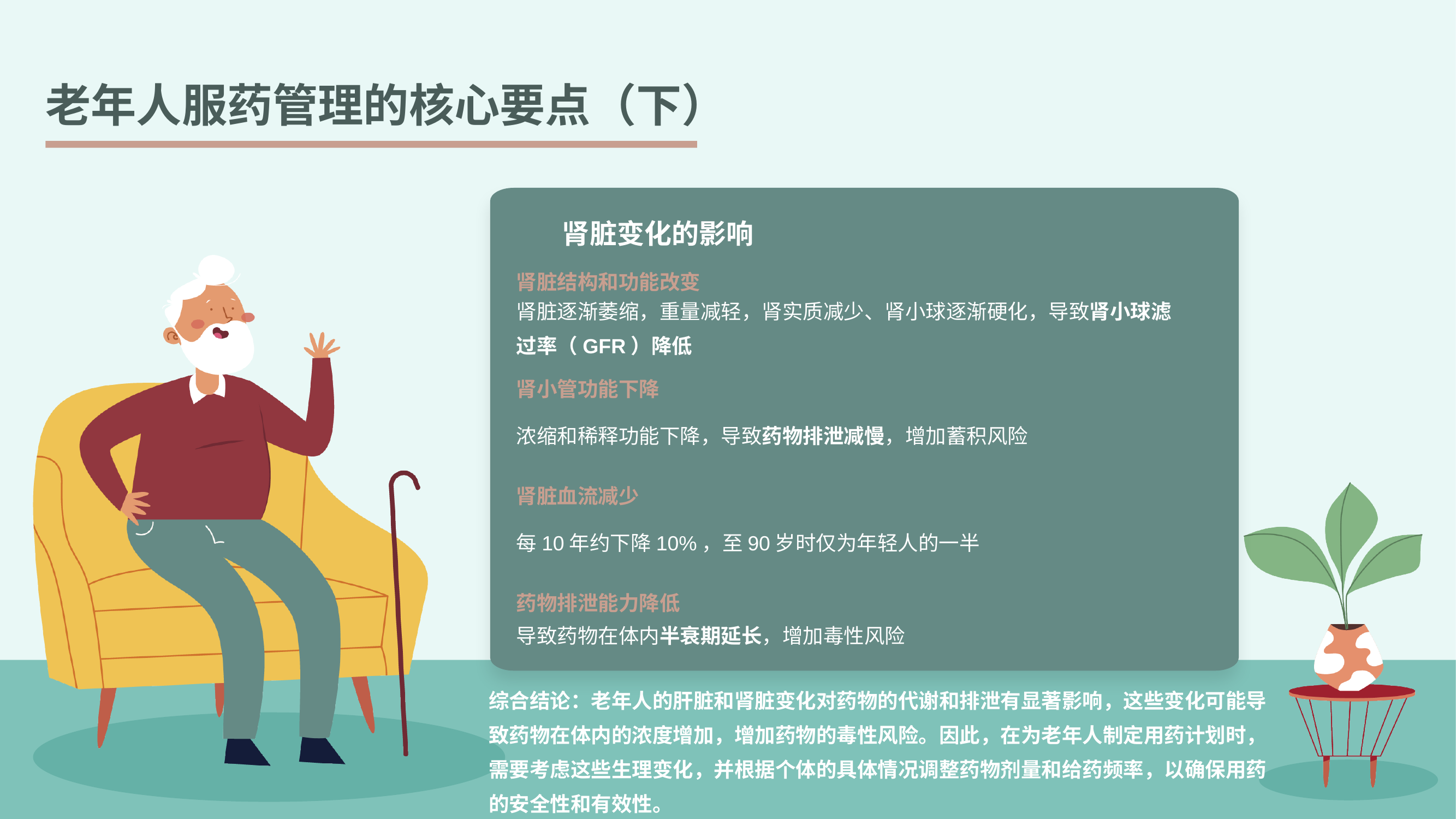

老年人服药管理的核心要点（下）

肾脏变化的影响
肾脏结构和功能改变
肾脏逐渐萎缩，重量减轻，肾实质减少、肾小球逐渐硬化，导致肾小球滤过率（GFR）降低
肾小管功能下降
浓缩和稀释功能下降，导致药物排泄减慢，增加蓄积风险
肾脏血流减少
每10年约下降10%，至90岁时仅为年轻人的一半
药物排泄能力降低
导致药物在体内半衰期延长，增加毒性风险
综合结论：老年人的肝脏和肾脏变化对药物的代谢和排泄有显著影响，这些变化可能导致药物在体内的浓度增加，增加药物的毒性风险。因此，在为老年人制定用药计划时，需要考虑这些生理变化，并根据个体的具体情况调整药物剂量和给药频率，以确保用药的安全性和有效性。